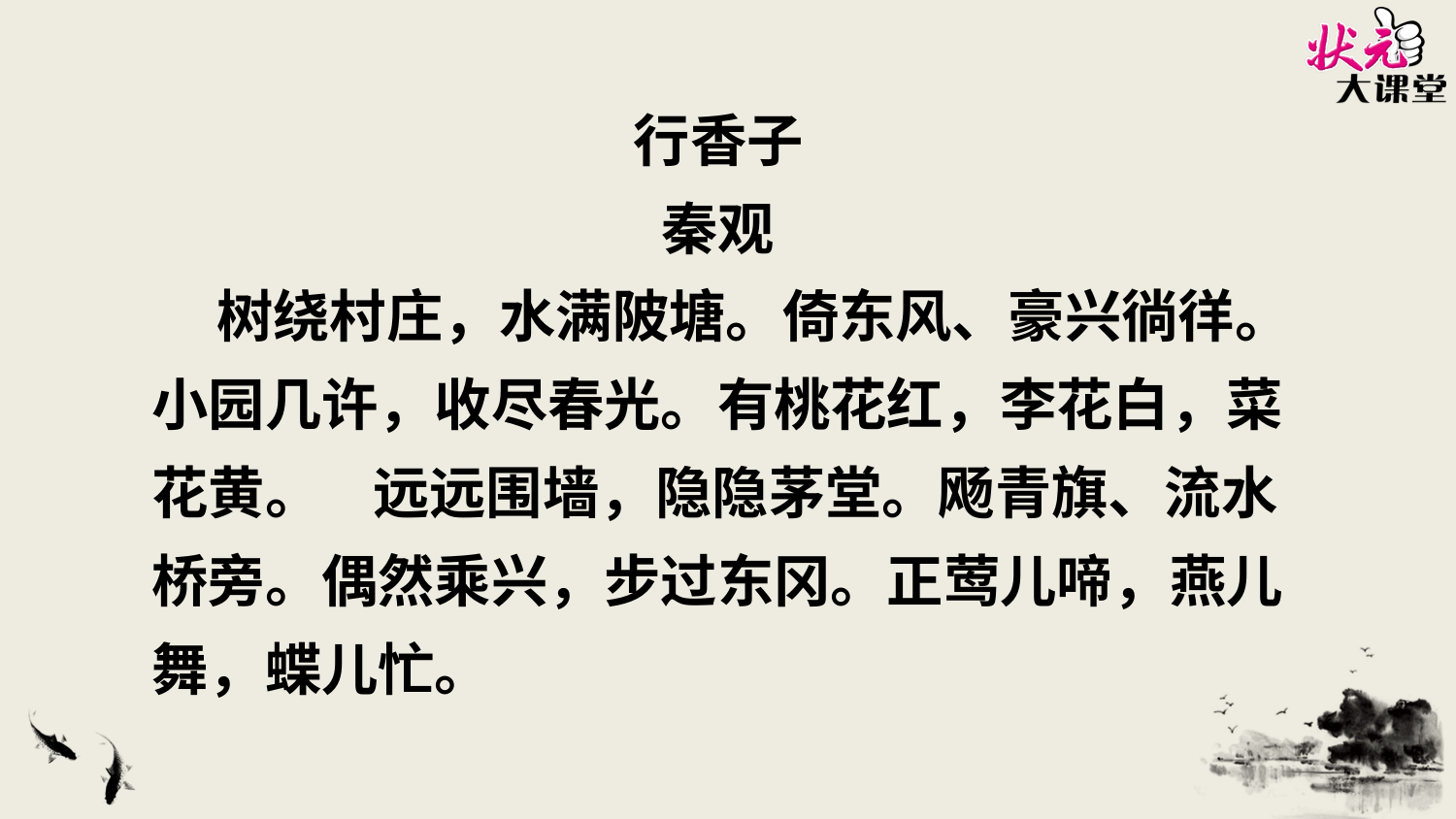

行香子
秦观
    树绕村庄，水满陂塘。倚东风、豪兴徜徉。小园几许，收尽春光。有桃花红，李花白，菜花黄。    远远围墙，隐隐茅堂。飏青旗、流水桥旁。偶然乘兴，步过东冈。正莺儿啼，燕儿舞，蝶儿忙。
状元成才路
状元成才路
状元成才路
状元成才路
状元成才路
状元成才路
状元成才路
状元成才路
状元成才路
状元成才路
状元成才路
状元成才路
状元成才路
状元成才路
状元成才路
状元成才路
状元成才路
状元成才路
状元成才路
状元成才路
状元成才路
状元成才路
状元成才路
状元成才路
状元成才路
状元成才路
状元成才路
状元成才路
状元成才路
状元成才路
状元成才路
状元成才路
状元成才路
状元成才路
状元成才路
状元成才路
状元成才路
状元成才路
状元成才路
状元成才路
状元成才路
状元成才路
状元成才路
状元成才路
状元成才路
状元成才路
状元成才路
状元成才路
状元成才路
状元成才路
状元成才路
状元成才路
状元成才路
状元成才路
状元成才路
状元成才路
状元成才路
状元成才路
状元成才路
状元成才路
状元成才路
状元成才路
状元成才路
状元成才路
状元成才路
状元成才路
状元成才路
状元成才路
状元成才路
状元成才路
状元成才路
状元成才路
状元成才路
状元成才路
状元成才路
状元成才路
状元成才路
状元成才路
状元成才路
状元成才路
状元成才路
状元成才路
状元成才路
状元成才路
状元成才路
状元成才路
状元成才路
状元成才路
状元成才路
状元成才路
状元成才路
状元成才路
状元成才路
状元成才路
状元成才路
状元成才路
状元成才路
状元成才路
状元成才路
状元成才路